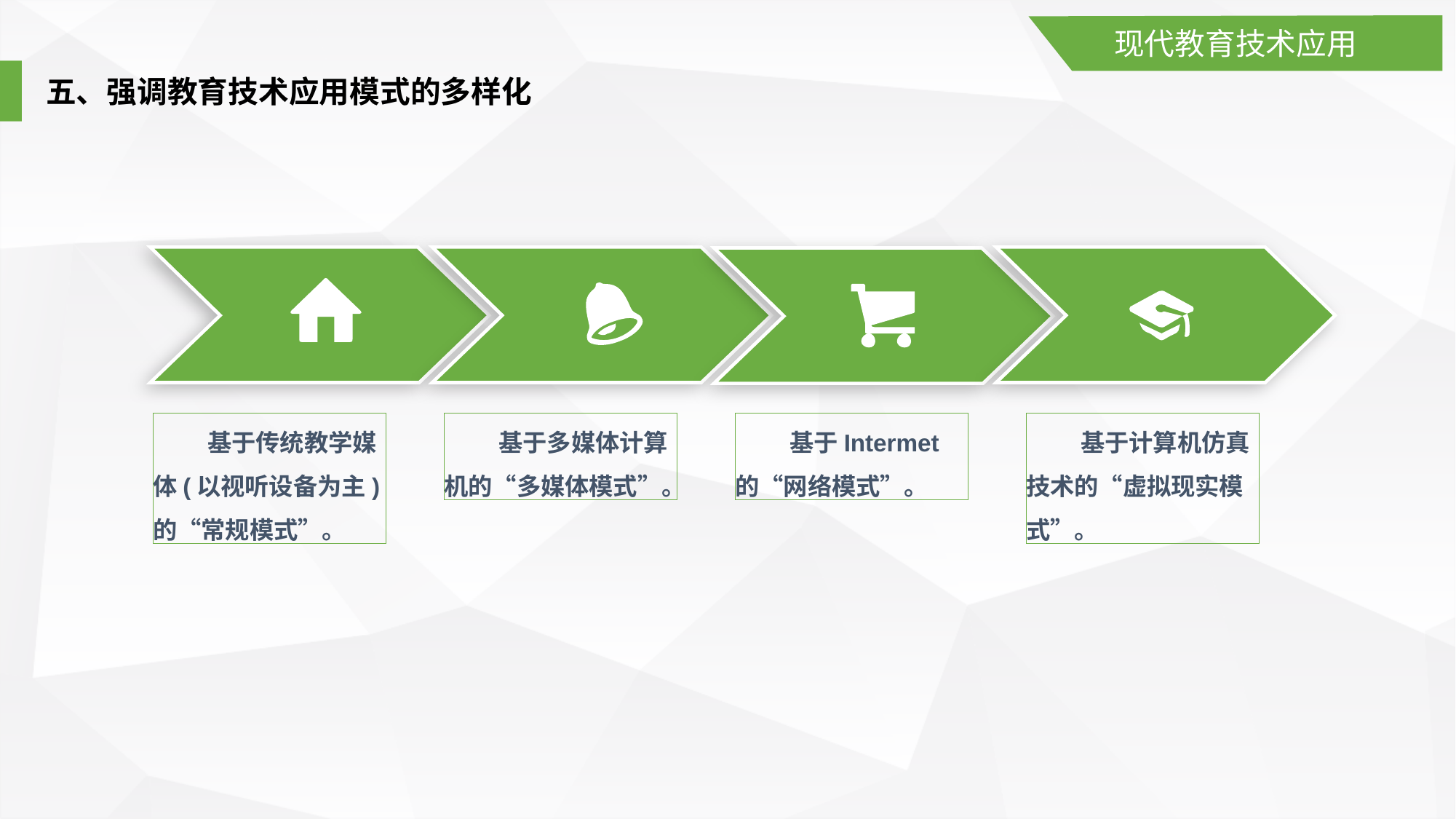

现代教育技术应用

五、强调教育技术应用模式的多样化

基于传统教学媒体(以视听设备为主)的“常规模式”。
基于多媒体计算机的“多媒体模式”。
基于Intermet的“网络模式”。
基于计算机仿真技术的“虚拟现实模式”。